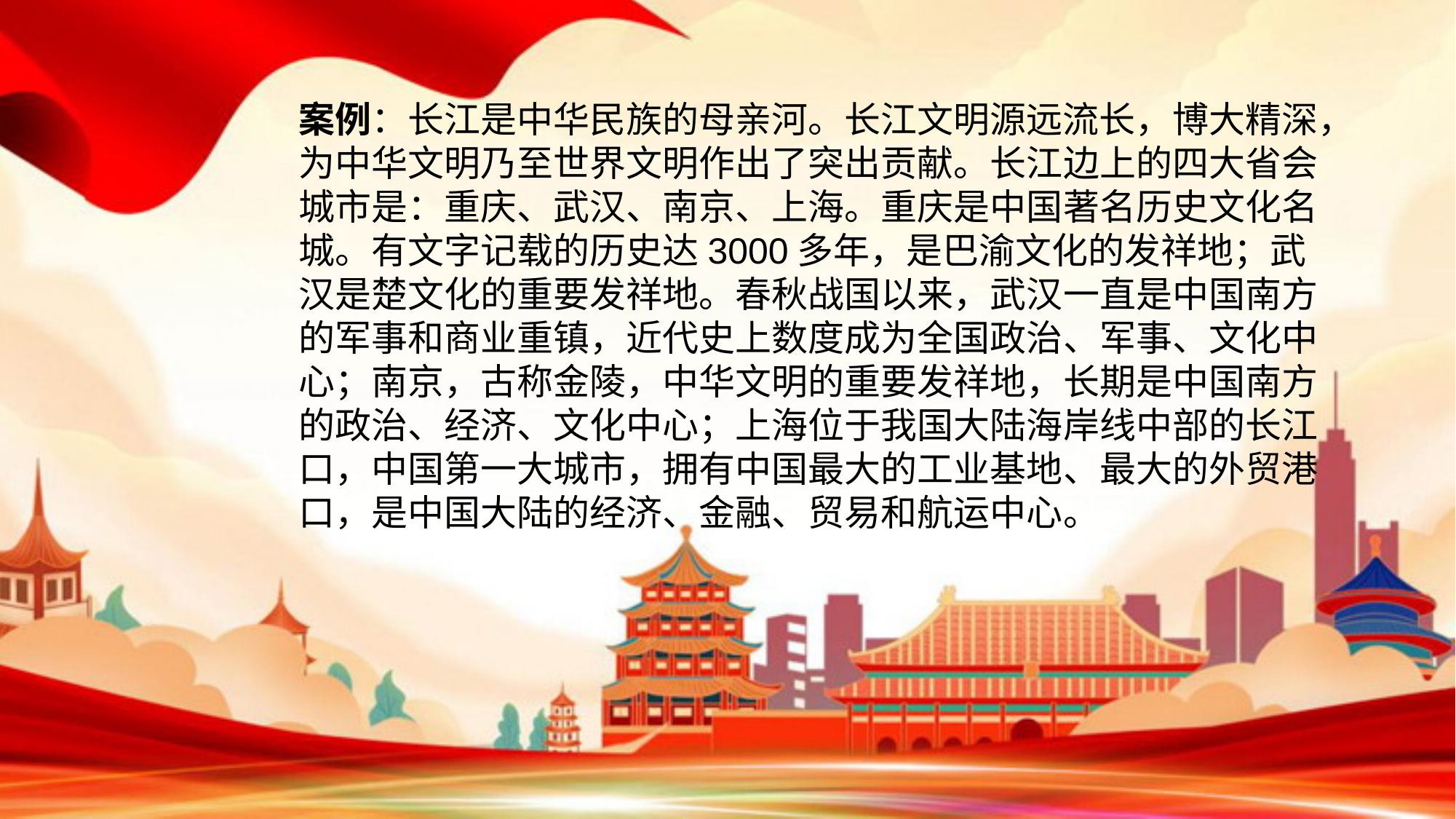

案例：长江是中华民族的母亲河。长江文明源远流长，博大精深，为中华文明乃至世界文明作出了突出贡献。长江边上的四大省会城市是：重庆、武汉、南京、上海。重庆是中国著名历史文化名城。有文字记载的历史达3000多年，是巴渝文化的发祥地；武汉是楚文化的重要发祥地。春秋战国以来，武汉一直是中国南方的军事和商业重镇，近代史上数度成为全国政治、军事、文化中心；南京，古称金陵，中华文明的重要发祥地，长期是中国南方的政治、经济、文化中心；上海位于我国大陆海岸线中部的长江口，中国第一大城市，拥有中国最大的工业基地、最大的外贸港口，是中国大陆的经济、金融、贸易和航运中心。